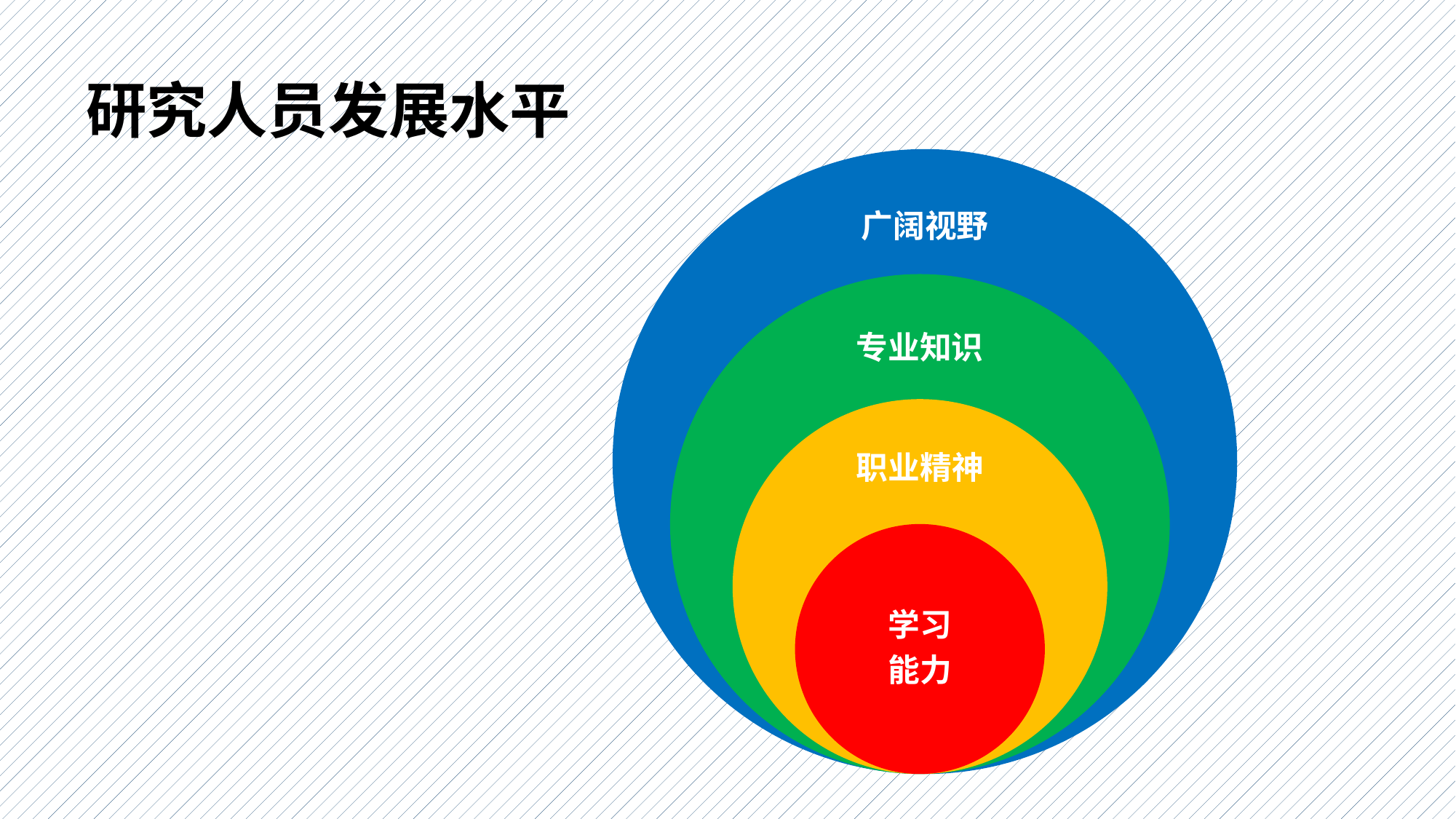

# 研究人员发展水平
广阔视野
专业知识
职业精神
学习
能力